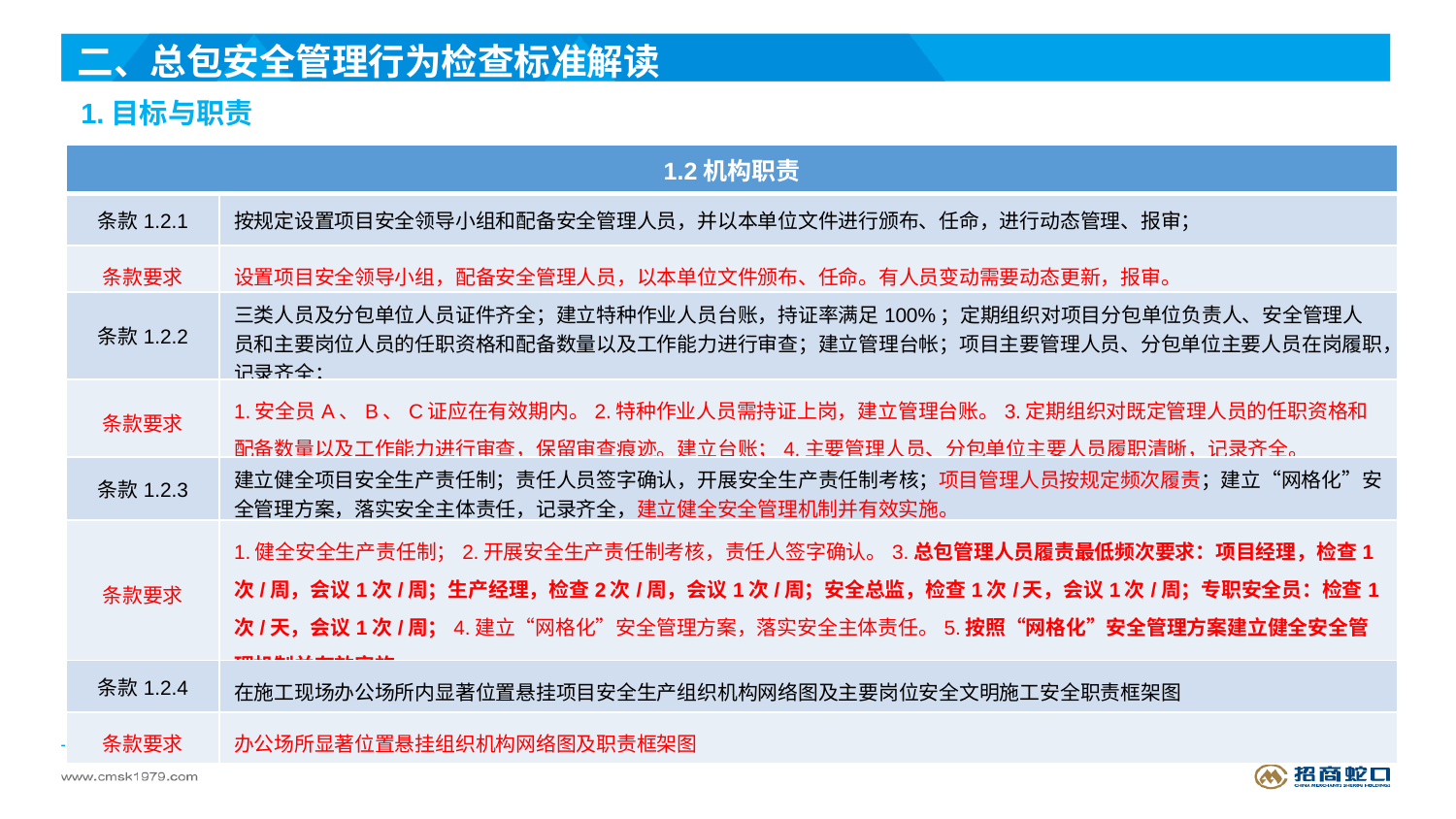

二、总包安全管理行为检查标准解读
1.目标与职责
| 1.2机构职责 |  |
| --- | --- |
| 条款1.2.1 | 按规定设置项目安全领导小组和配备安全管理人员，并以本单位文件进行颁布、任命，进行动态管理、报审； |
| 条款要求 | 设置项目安全领导小组，配备安全管理人员，以本单位文件颁布、任命。有人员变动需要动态更新，报审。 |
| 条款1.2.2 | 三类人员及分包单位人员证件齐全；建立特种作业人员台账，持证率满足100%；定期组织对项目分包单位负责人、安全管理人员和主要岗位人员的任职资格和配备数量以及工作能力进行审查；建立管理台帐；项目主要管理人员、分包单位主要人员在岗履职，记录齐全； |
| 条款要求 | 1.安全员A、B、C证应在有效期内。2.特种作业人员需持证上岗，建立管理台账。3.定期组织对既定管理人员的任职资格和配备数量以及工作能力进行审查，保留审查痕迹。建立台账；4.主要管理人员、分包单位主要人员履职清晰，记录齐全。 |
| 条款1.2.3 | 建立健全项目安全生产责任制；责任人员签字确认，开展安全生产责任制考核；项目管理人员按规定频次履责；建立“网格化”安全管理方案，落实安全主体责任，记录齐全，建立健全安全管理机制并有效实施。 |
| 条款要求 | 1.健全安全生产责任制；2.开展安全生产责任制考核，责任人签字确认。3.总包管理人员履责最低频次要求：项目经理，检查1次/周，会议1次/周；生产经理，检查2次/周，会议1次/周；安全总监，检查1次/天，会议1次/周；专职安全员：检查1次/天，会议1次/周；4.建立“网格化”安全管理方案，落实安全主体责任。5.按照“网格化”安全管理方案建立健全安全管理机制并有效实施。 |
| 条款1.2.4 | 在施工现场办公场所内显著位置悬挂项目安全生产组织机构网络图及主要岗位安全文明施工安全职责框架图 |
| 条款要求 | 办公场所显著位置悬挂组织机构网络图及职责框架图 |